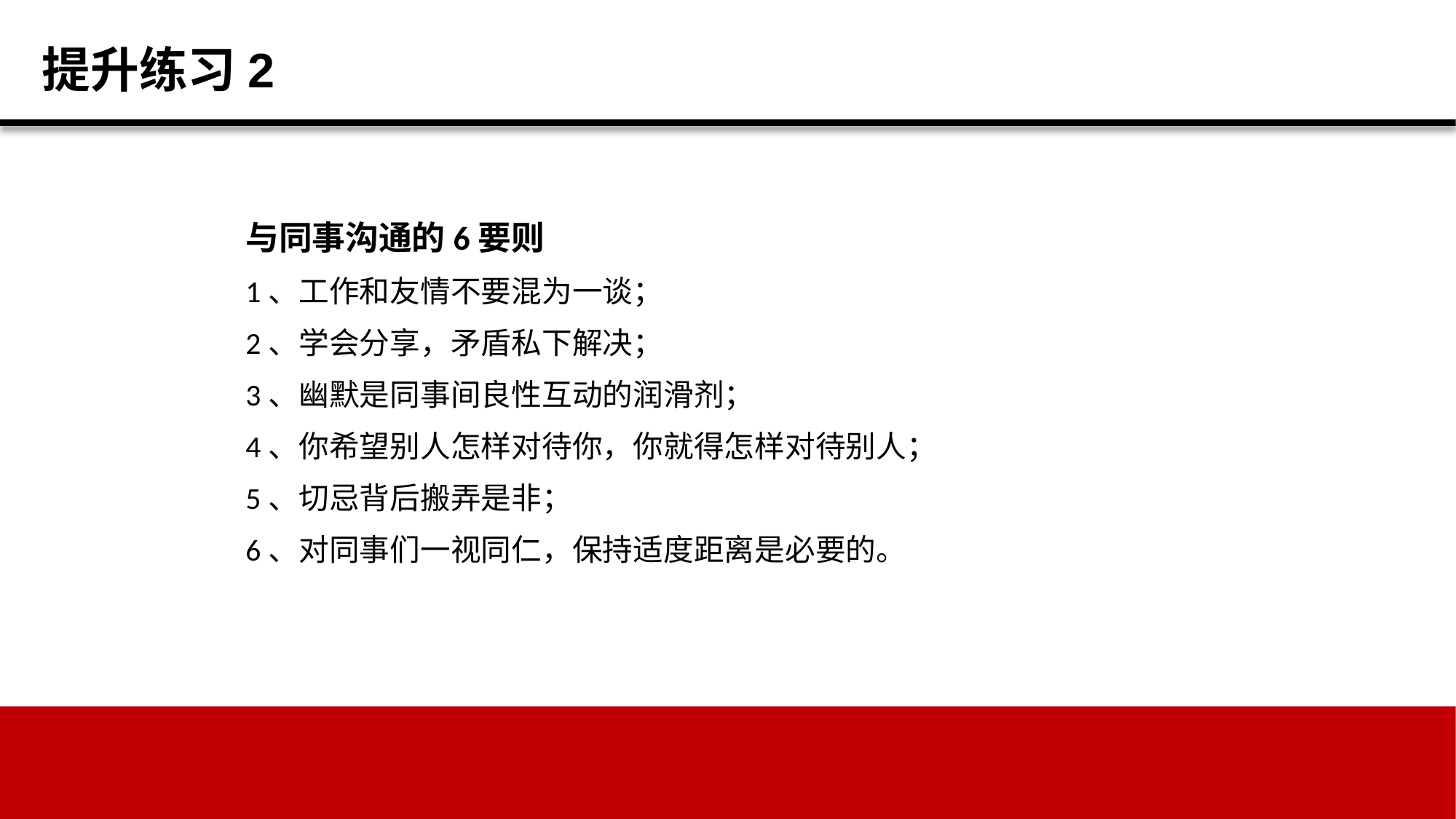

提升练习2
与同事沟通的6要则
1、工作和友情不要混为一谈；
2、学会分享，矛盾私下解决；
3、幽默是同事间良性互动的润滑剂；
4、你希望别人怎样对待你，你就得怎样对待别人；
5、切忌背后搬弄是非；
6、对同事们一视同仁，保持适度距离是必要的。